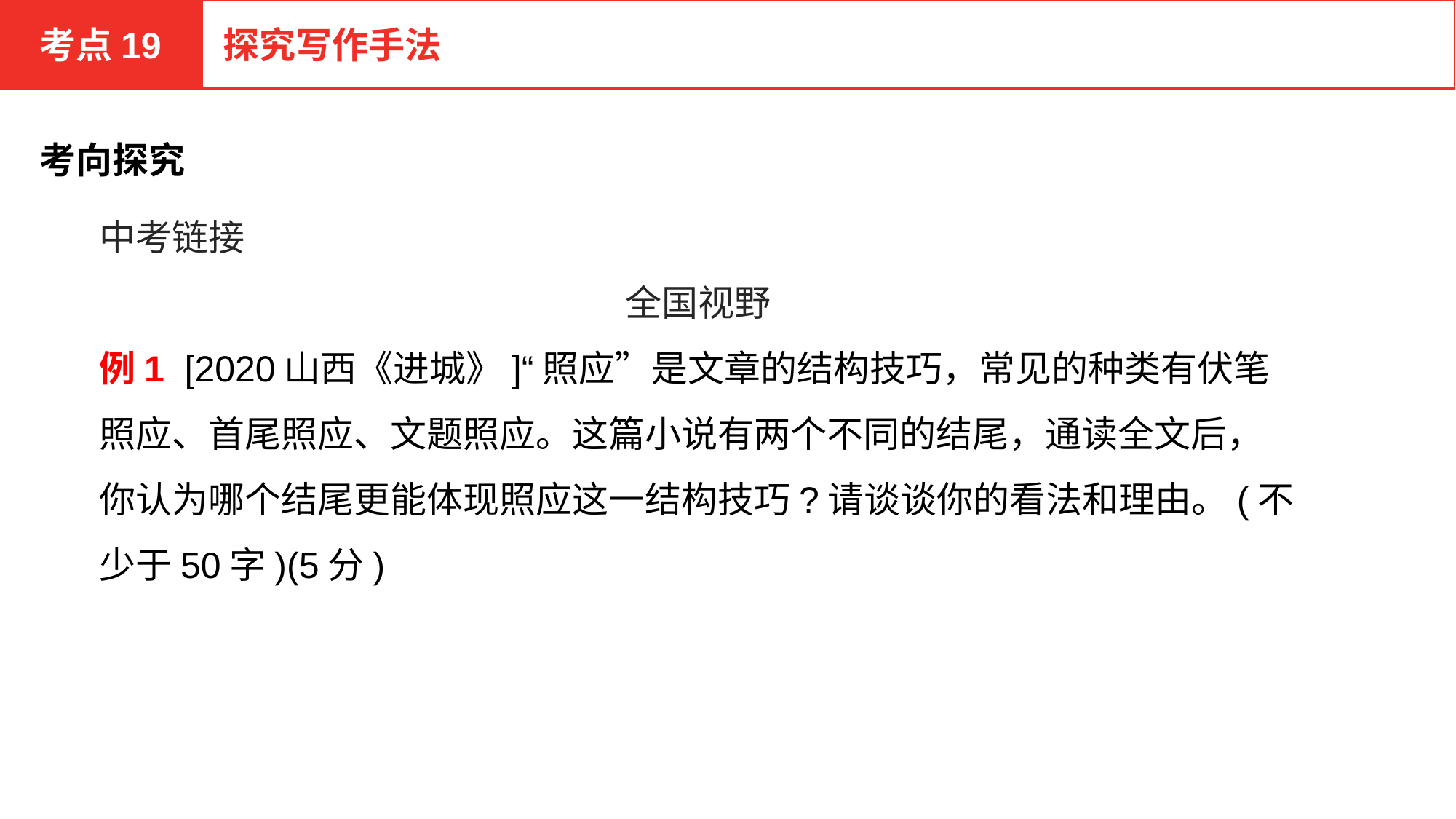

考点19
探究写作手法
考向探究
中考链接
全国视野
例1  [2020山西《进城》]“照应”是文章的结构技巧，常见的种类有伏笔照应、首尾照应、文题照应。这篇小说有两个不同的结尾，通读全文后，你认为哪个结尾更能体现照应这一结构技巧?请谈谈你的看法和理由。(不少于50字)(5分)